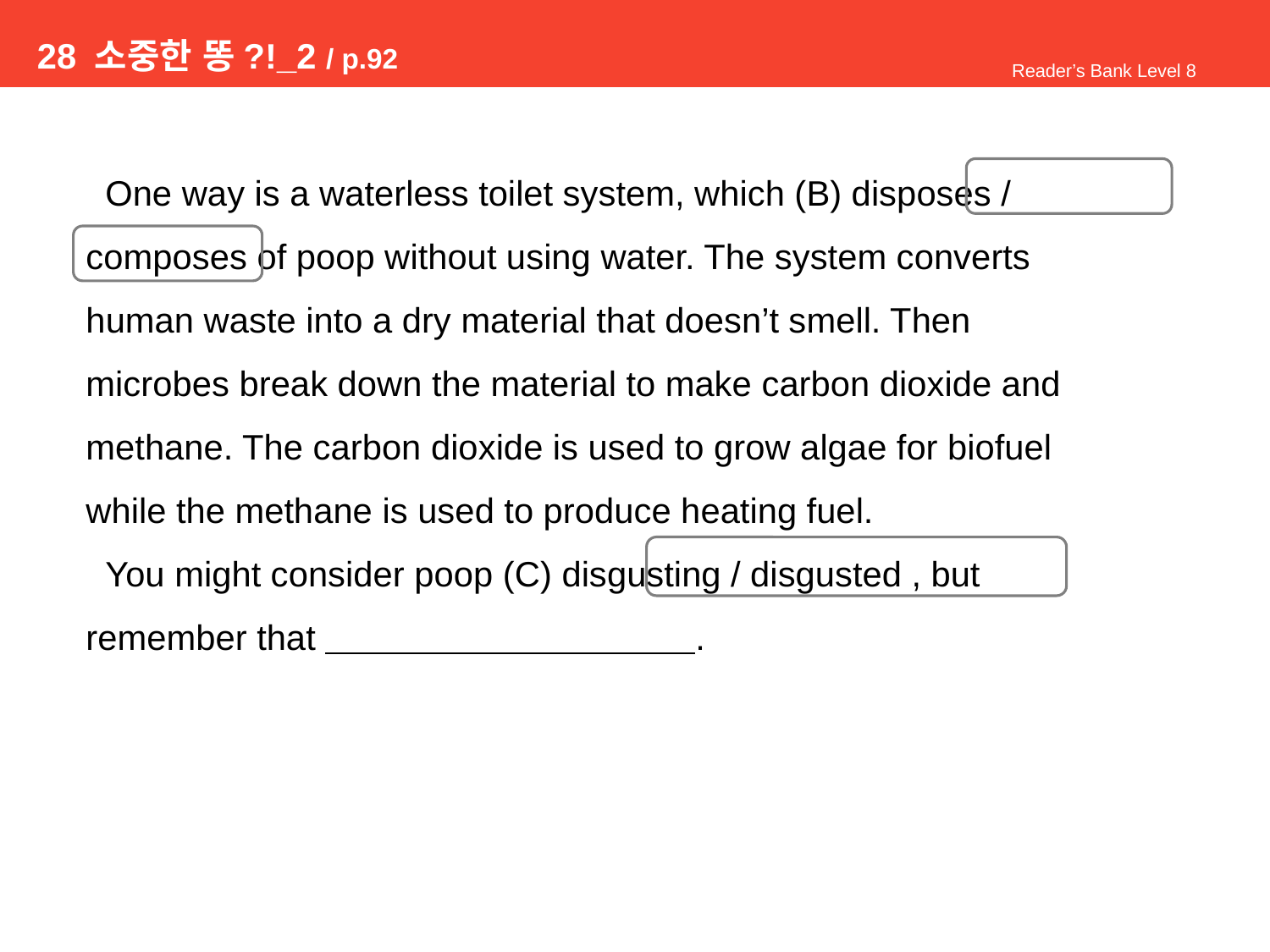

# 28 소중한 똥?!_2 / p.92
Reader’s Bank Level 8

  One way is a waterless toilet system, which (B) disposes /
composes of poop without using water. The system converts
human waste into a dry material that doesn’t smell. Then
microbes break down the material to make carbon dioxide and
methane. The carbon dioxide is used to grow algae for biofuel
while the methane is used to produce heating fuel.
  You might consider poop (C) disgusting / disgusted , but
remember that                                       .